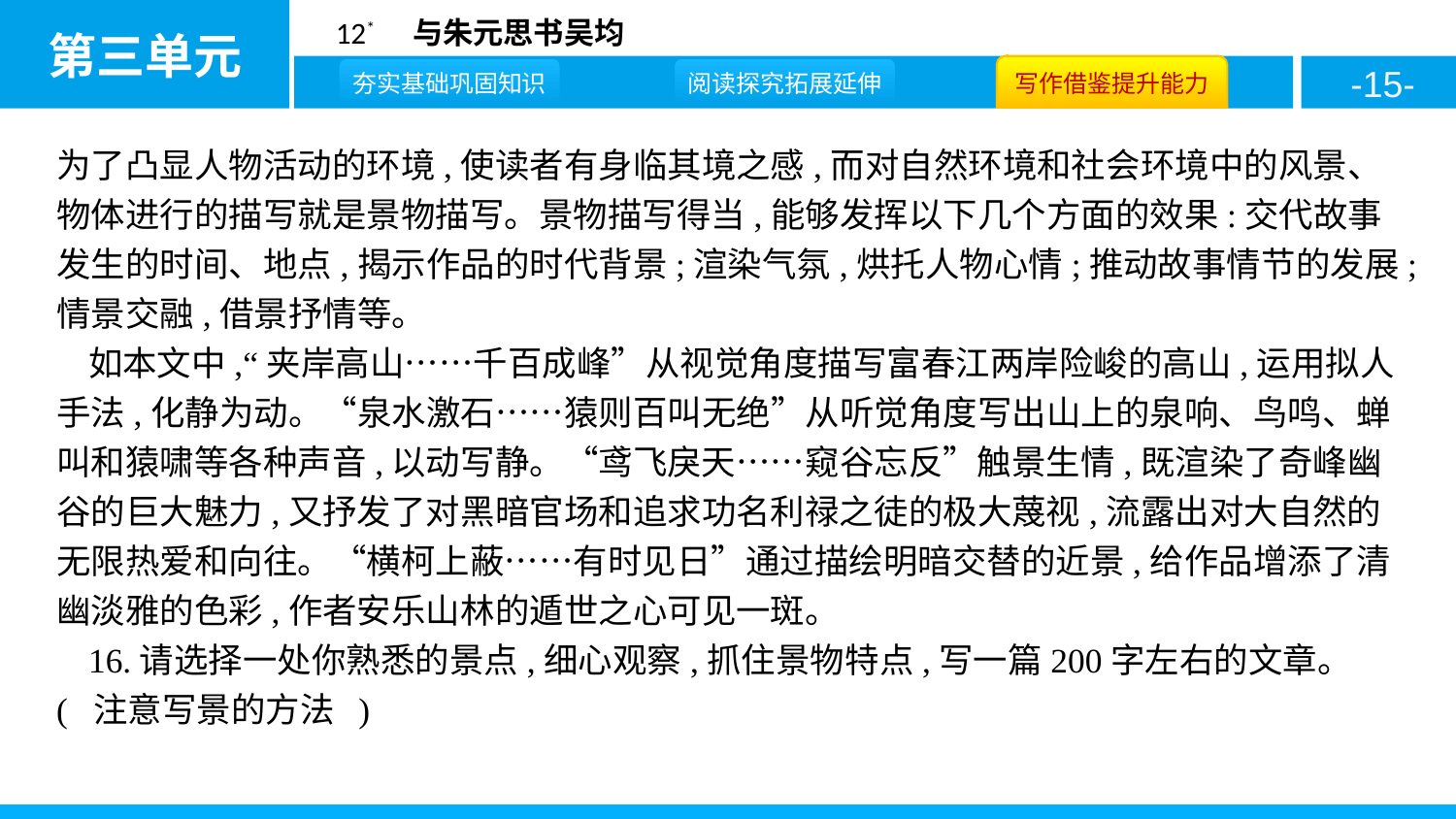

为了凸显人物活动的环境,使读者有身临其境之感,而对自然环境和社会环境中的风景、物体进行的描写就是景物描写。景物描写得当,能够发挥以下几个方面的效果:交代故事发生的时间、地点,揭示作品的时代背景;渲染气氛,烘托人物心情;推动故事情节的发展;情景交融,借景抒情等。
如本文中,“夹岸高山……千百成峰”从视觉角度描写富春江两岸险峻的高山,运用拟人手法,化静为动。“泉水激石……猿则百叫无绝”从听觉角度写出山上的泉响、鸟鸣、蝉叫和猿啸等各种声音,以动写静。“鸢飞戾天……窥谷忘反”触景生情,既渲染了奇峰幽谷的巨大魅力,又抒发了对黑暗官场和追求功名利禄之徒的极大蔑视,流露出对大自然的无限热爱和向往。“横柯上蔽……有时见日”通过描绘明暗交替的近景,给作品增添了清幽淡雅的色彩,作者安乐山林的遁世之心可见一斑。
16.请选择一处你熟悉的景点,细心观察,抓住景物特点,写一篇200字左右的文章。(  注意写景的方法  )